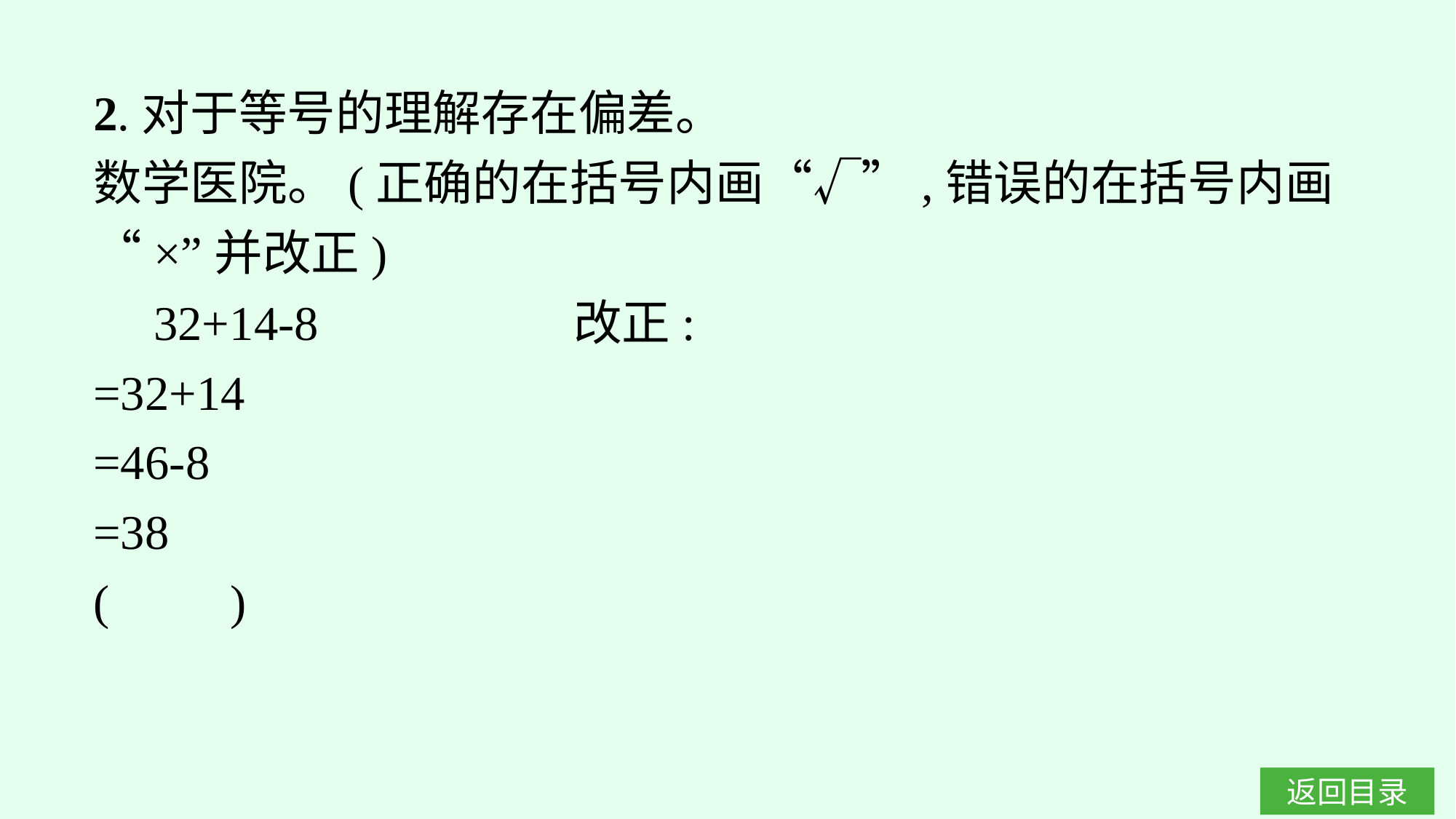

2.对于等号的理解存在偏差。
数学医院。(正确的在括号内画“√”,错误的在括号内画“×”并改正)
　32+14-8　　　　　改正:
=32+14
=46-8
=38
(　　)